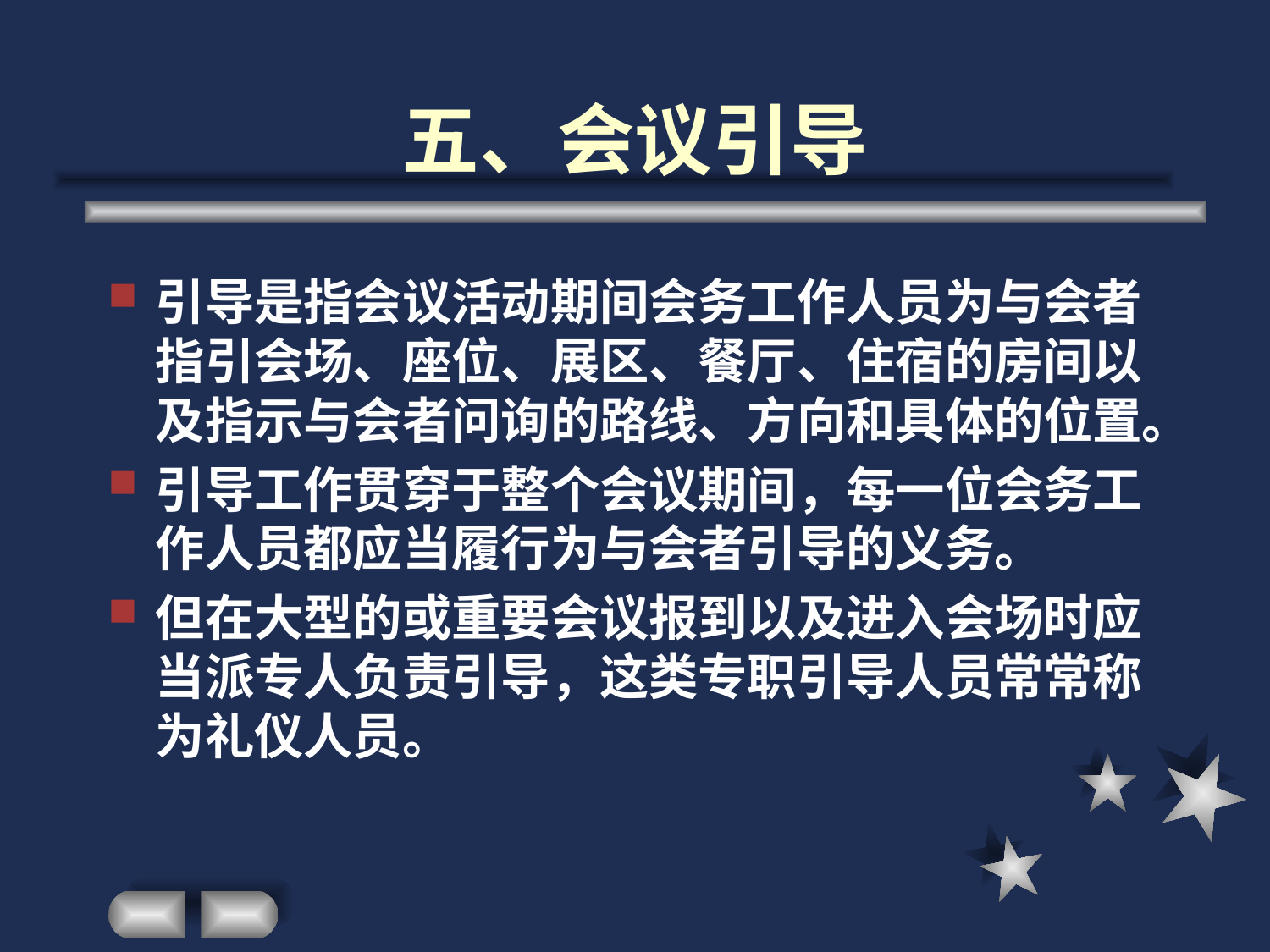

# 五、会议引导
引导是指会议活动期间会务工作人员为与会者指引会场、座位、展区、餐厅、住宿的房间以及指示与会者问询的路线、方向和具体的位置。
引导工作贯穿于整个会议期间，每一位会务工作人员都应当履行为与会者引导的义务。
但在大型的或重要会议报到以及进入会场时应当派专人负责引导，这类专职引导人员常常称为礼仪人员。